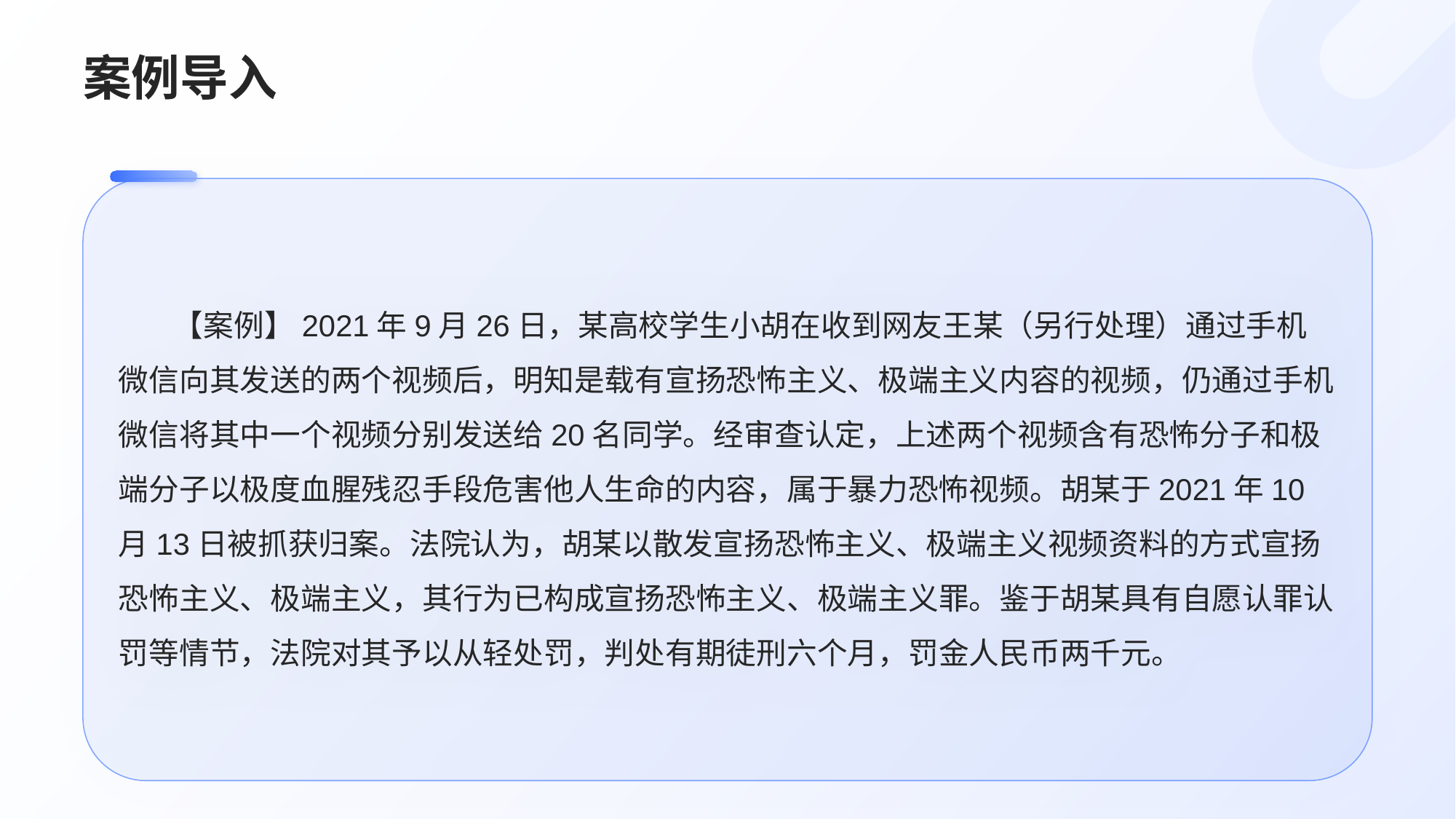

# 案例导入

【案例】2021年9月26日，某高校学生小胡在收到网友王某（另行处理）通过手机微信向其发送的两个视频后，明知是载有宣扬恐怖主义、极端主义内容的视频，仍通过手机微信将其中一个视频分别发送给20名同学。经审查认定，上述两个视频含有恐怖分子和极端分子以极度血腥残忍手段危害他人生命的内容，属于暴力恐怖视频。胡某于2021年10月13日被抓获归案。法院认为，胡某以散发宣扬恐怖主义、极端主义视频资料的方式宣扬恐怖主义、极端主义，其行为已构成宣扬恐怖主义、极端主义罪。鉴于胡某具有自愿认罪认罚等情节，法院对其予以从轻处罚，判处有期徒刑六个月，罚金人民币两千元。